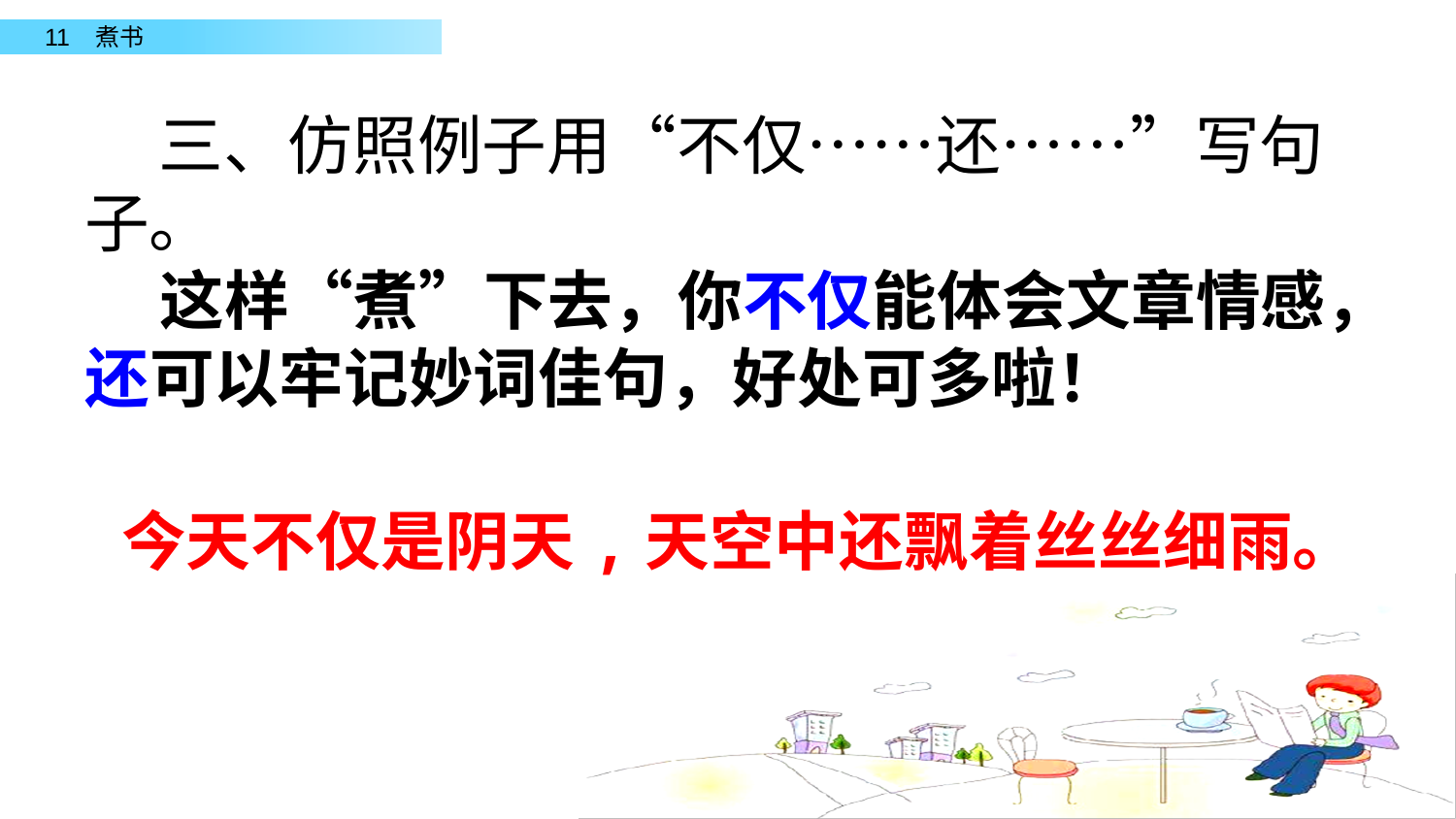

三、仿照例子用“不仅……还……”写句子。
    这样“煮”下去，你不仅能体会文章情感，还可以牢记妙词佳句，好处可多啦！
今天不仅是阴天,天空中还飘着丝丝细雨。